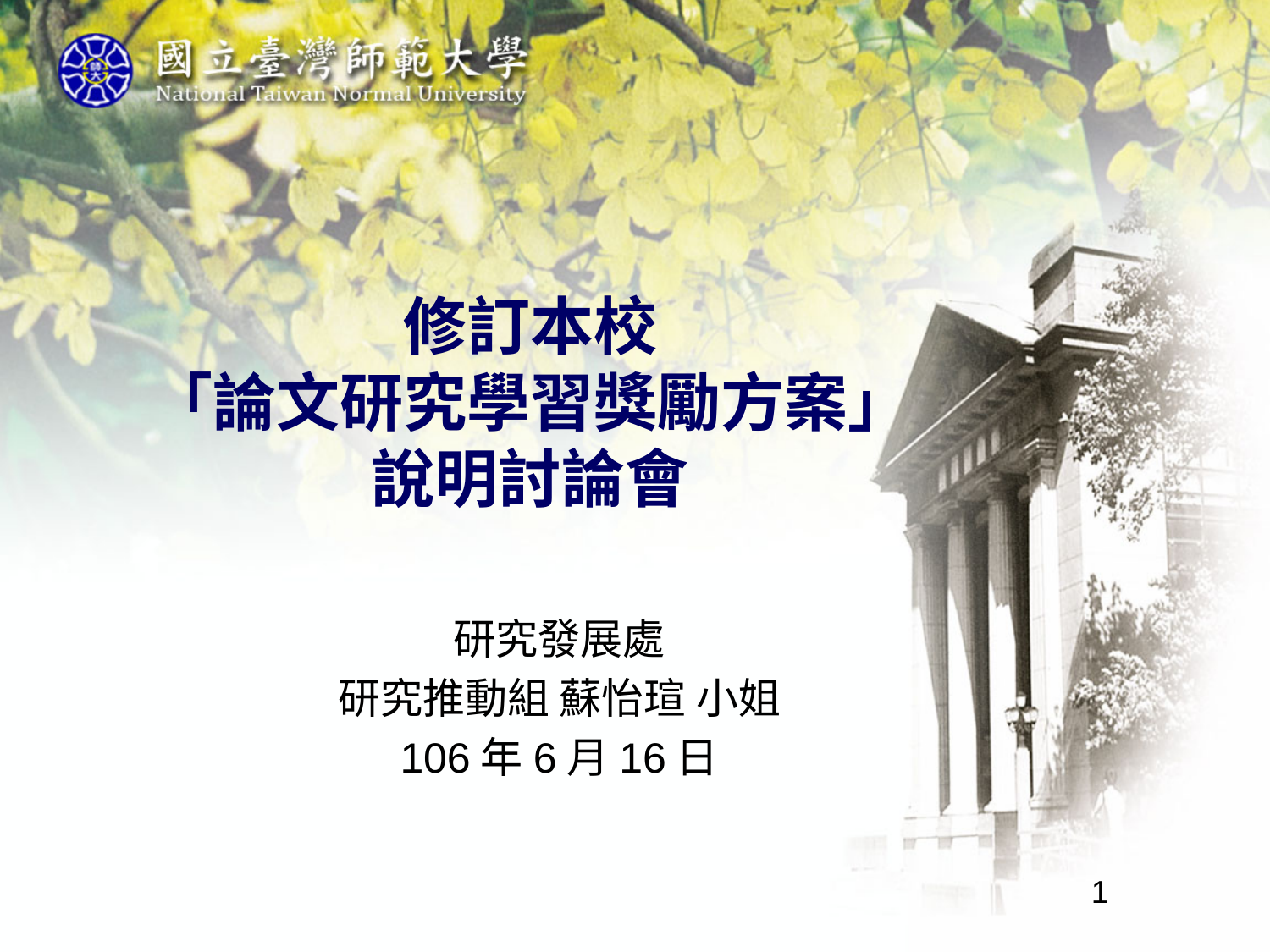

# 修訂本校 「論文研究學習獎勵方案」 說明討論會
研究發展處
研究推動組 蘇怡瑄 小姐
106年6月16日